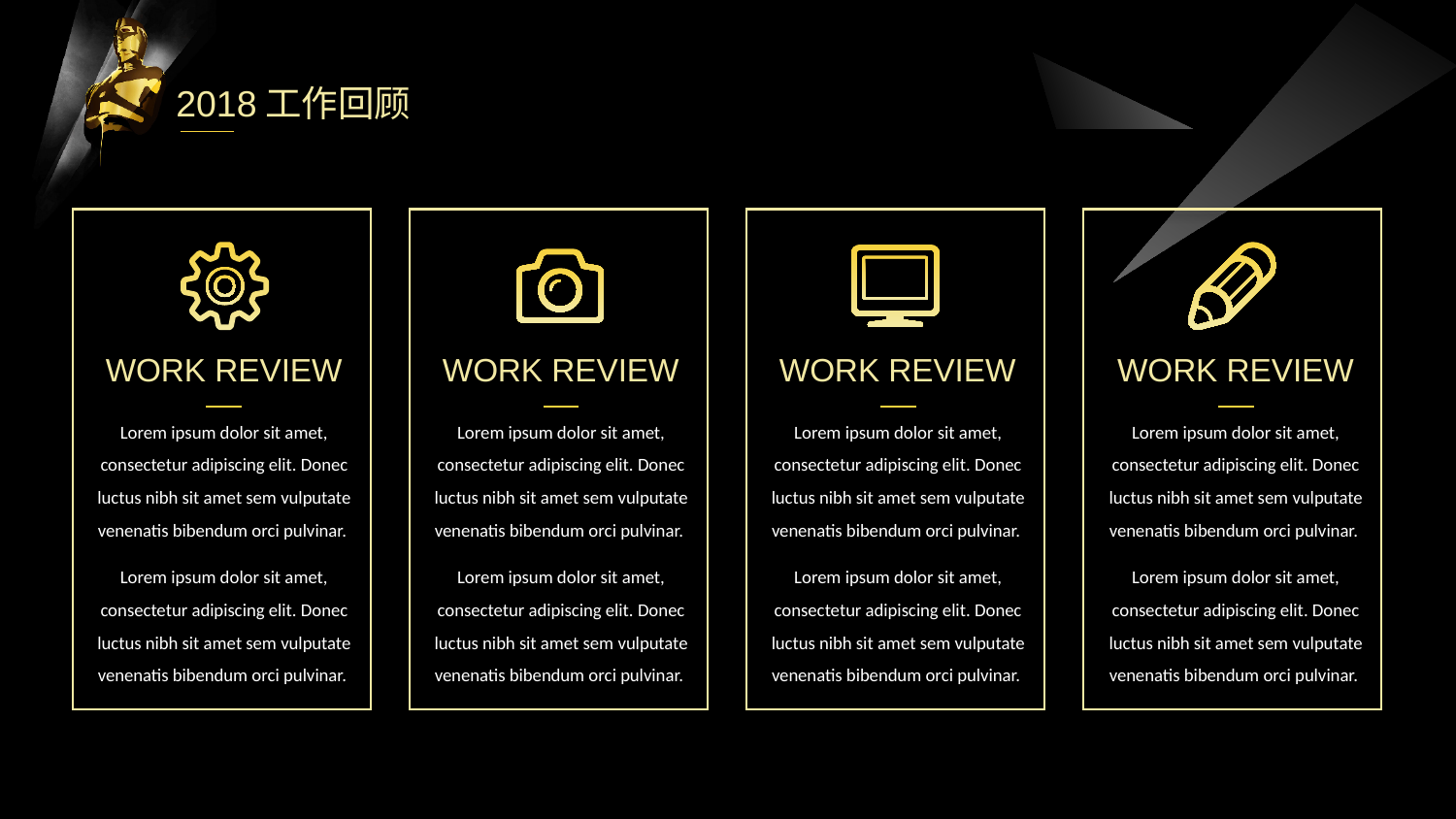

2018工作回顾

WORK REVIEW
WORK REVIEW
WORK REVIEW
WORK REVIEW
Lorem ipsum dolor sit amet, consectetur adipiscing elit. Donec luctus nibh sit amet sem vulputate venenatis bibendum orci pulvinar.
Lorem ipsum dolor sit amet, consectetur adipiscing elit. Donec luctus nibh sit amet sem vulputate venenatis bibendum orci pulvinar.
Lorem ipsum dolor sit amet, consectetur adipiscing elit. Donec luctus nibh sit amet sem vulputate venenatis bibendum orci pulvinar.
Lorem ipsum dolor sit amet, consectetur adipiscing elit. Donec luctus nibh sit amet sem vulputate venenatis bibendum orci pulvinar.
Lorem ipsum dolor sit amet, consectetur adipiscing elit. Donec luctus nibh sit amet sem vulputate venenatis bibendum orci pulvinar.
Lorem ipsum dolor sit amet, consectetur adipiscing elit. Donec luctus nibh sit amet sem vulputate venenatis bibendum orci pulvinar.
Lorem ipsum dolor sit amet, consectetur adipiscing elit. Donec luctus nibh sit amet sem vulputate venenatis bibendum orci pulvinar.
Lorem ipsum dolor sit amet, consectetur adipiscing elit. Donec luctus nibh sit amet sem vulputate venenatis bibendum orci pulvinar.